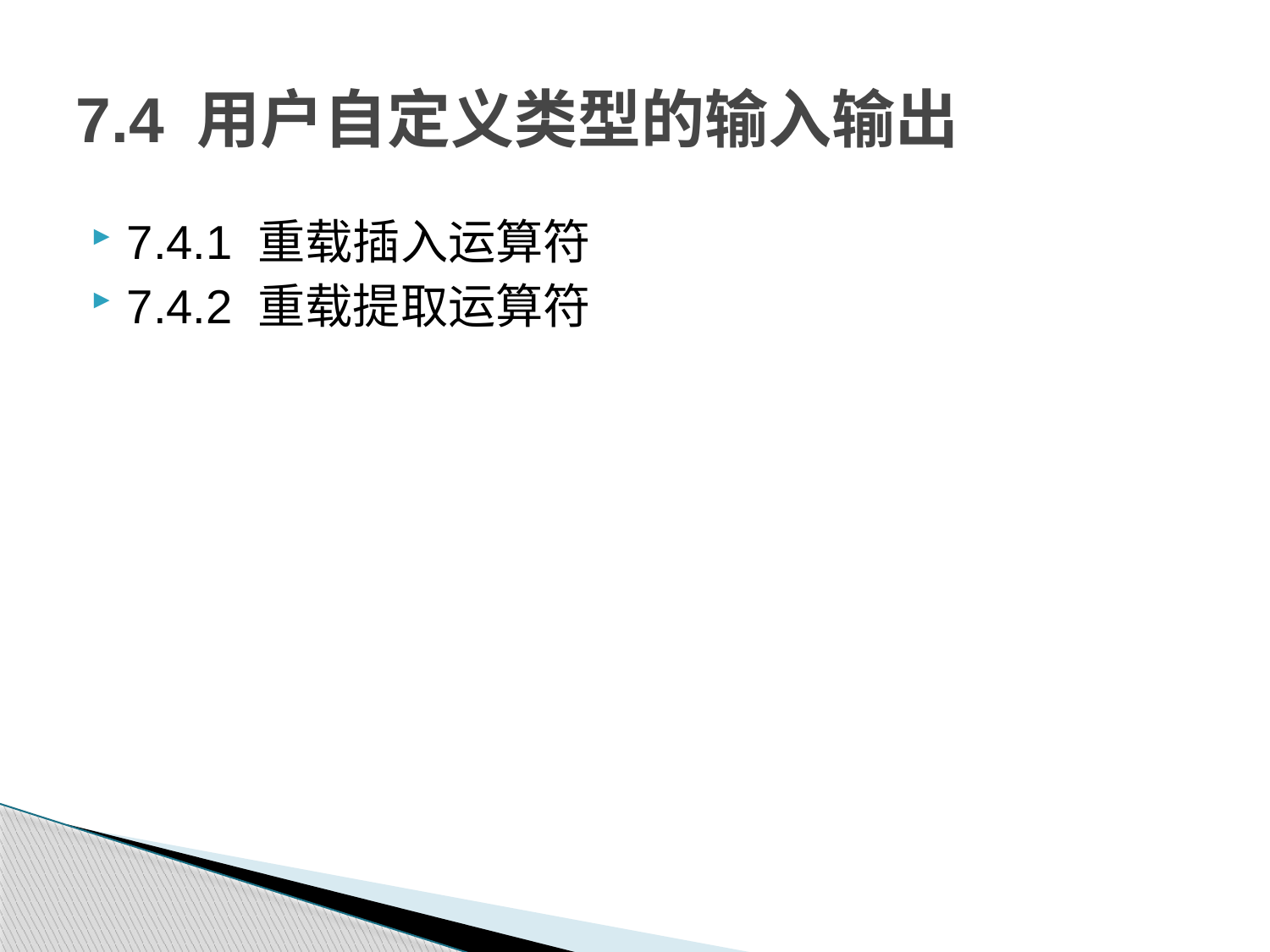

# 7.4 用户自定义类型的输入输出
7.4.1 重载插入运算符
7.4.2 重载提取运算符